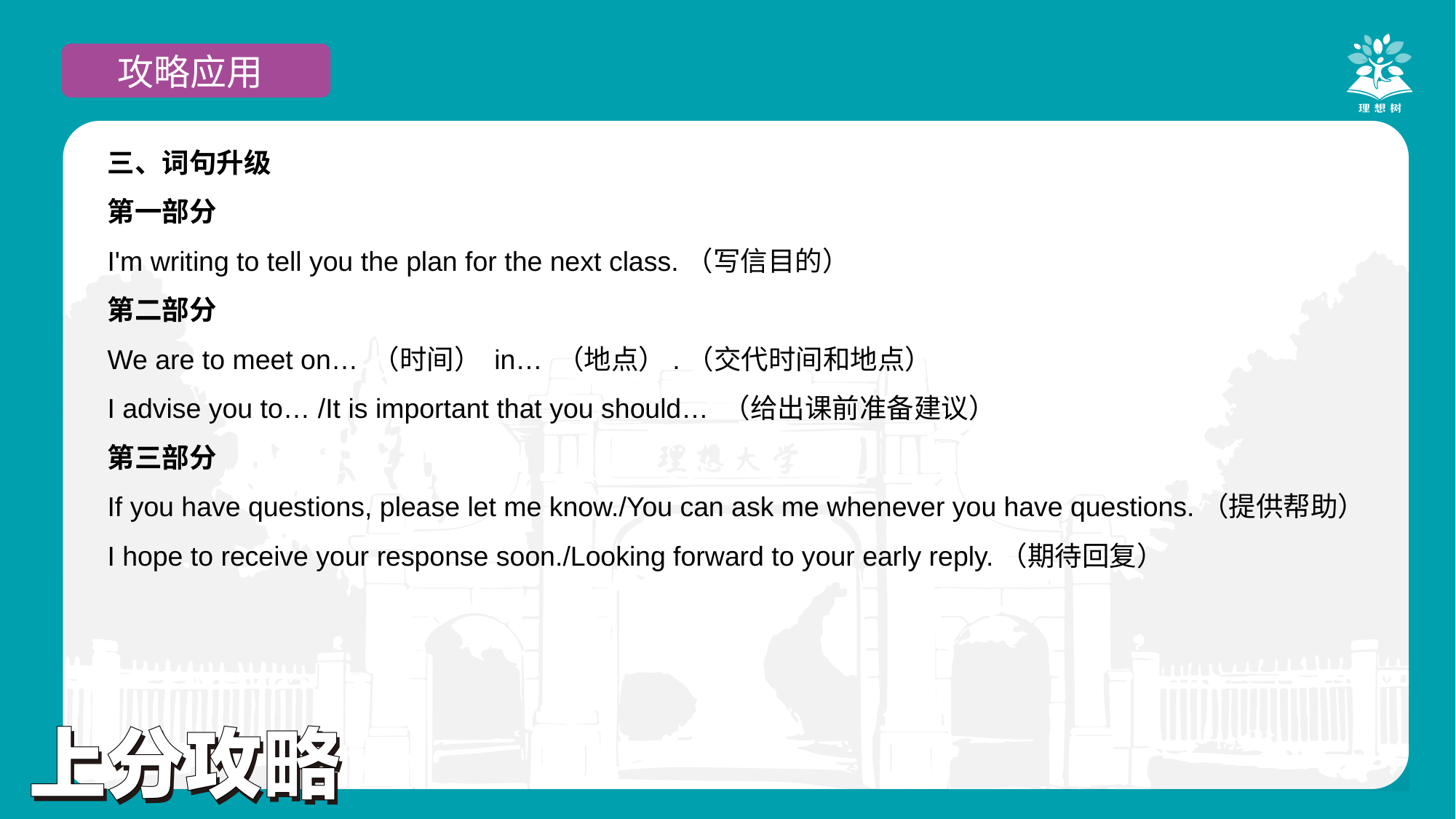

攻略应用
三、词句升级
第一部分
I'm writing to tell you the plan for the next class.（写信目的）
第二部分
We are to meet on… （时间） in… （地点）.（交代时间和地点）
I advise you to… /It is important that you should… （给出课前准备建议）
第三部分
If you have questions, please let me know./You can ask me whenever you have questions.（提供帮助）
I hope to receive your response soon./Looking forward to your early reply.（期待回复）